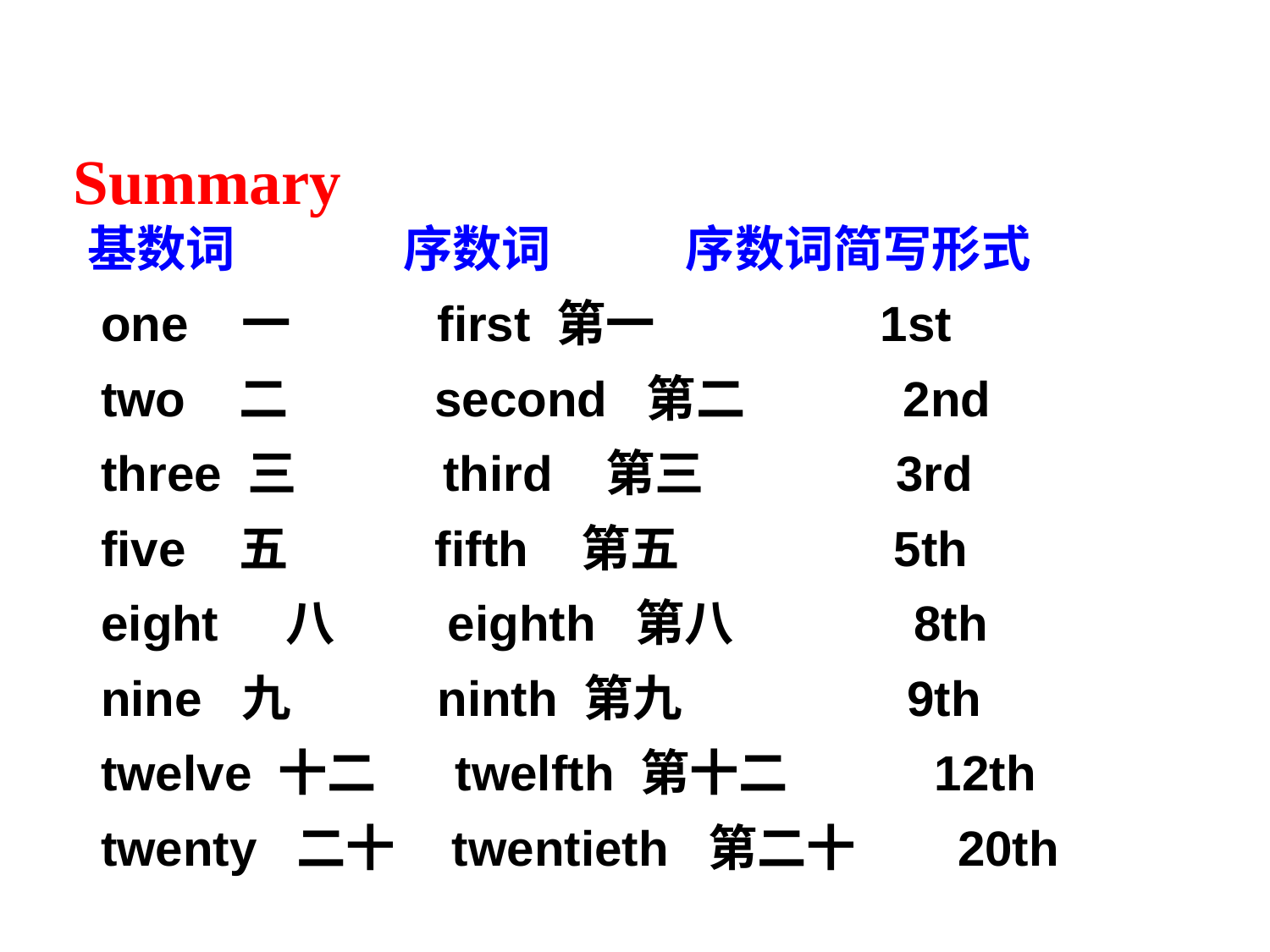

Summary
基数词               序数词            序数词简写形式
 one   一            first 第一                   1st
 two   二            second  第二             2nd
 three 三            third   第三                3rd
 five   五            fifth   第五                  5th
 eight    八         eighth  第八               8th
 nine  九            ninth 第九                   9th
 twelve 十二      twelfth 第十二            12th
 twenty  二十    twentieth  第二十        20th